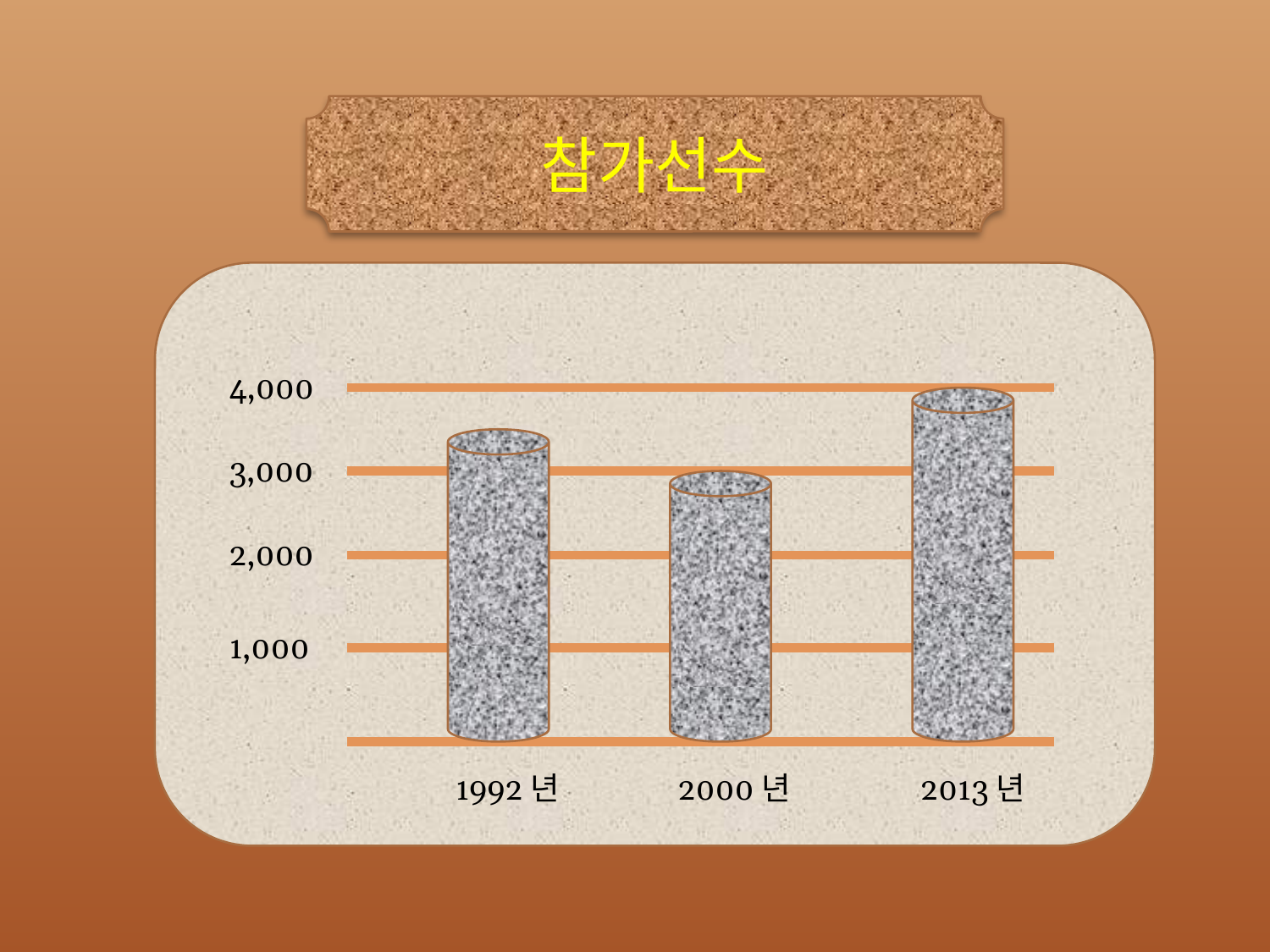

참가선수

4,000

3,000

2,000
1,000
1992년
2000년
2013년
4